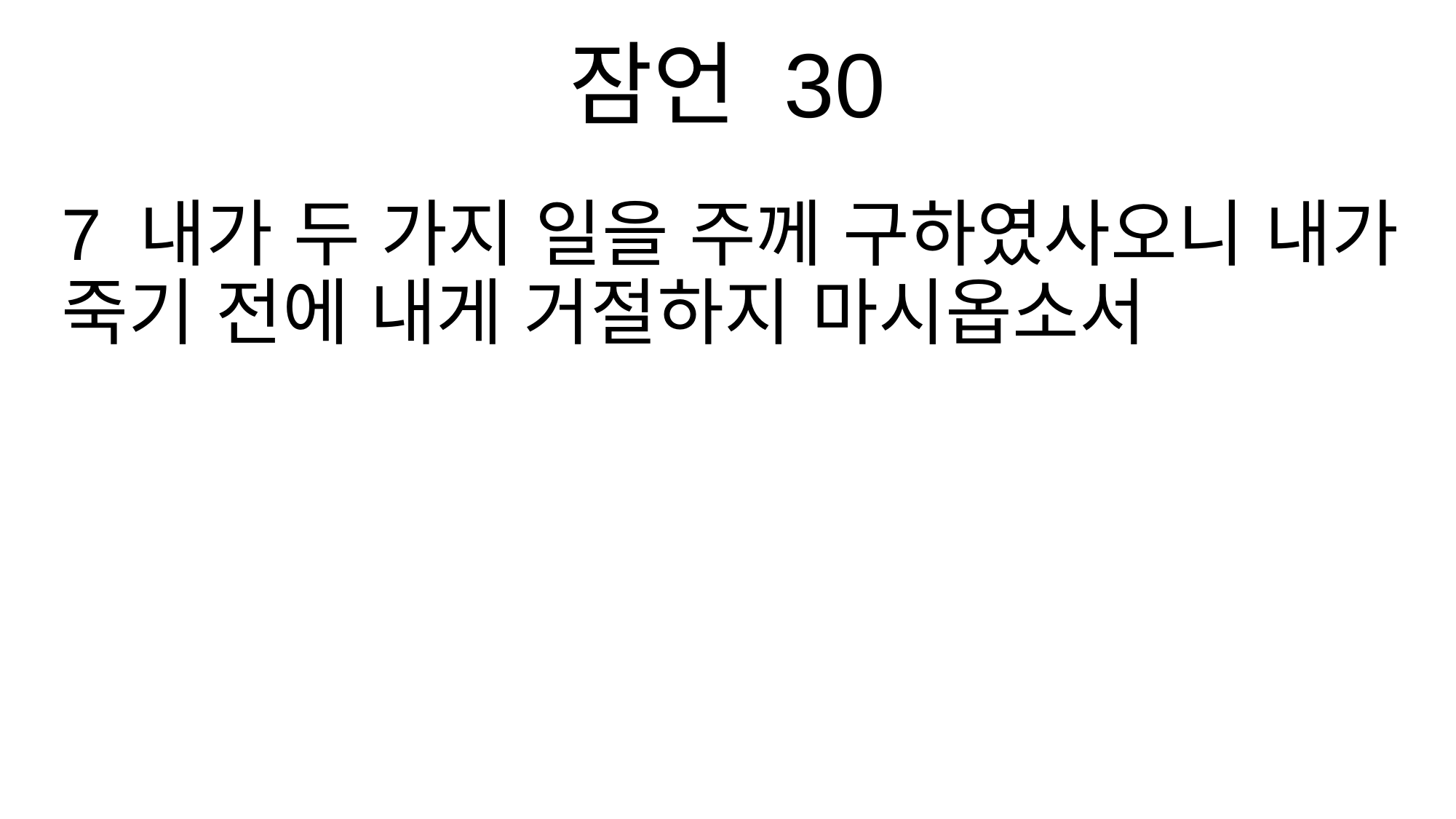

잠언 30
7 내가 두 가지 일을 주께 구하였사오니 내가 죽기 전에 내게 거절하지 마시옵소서